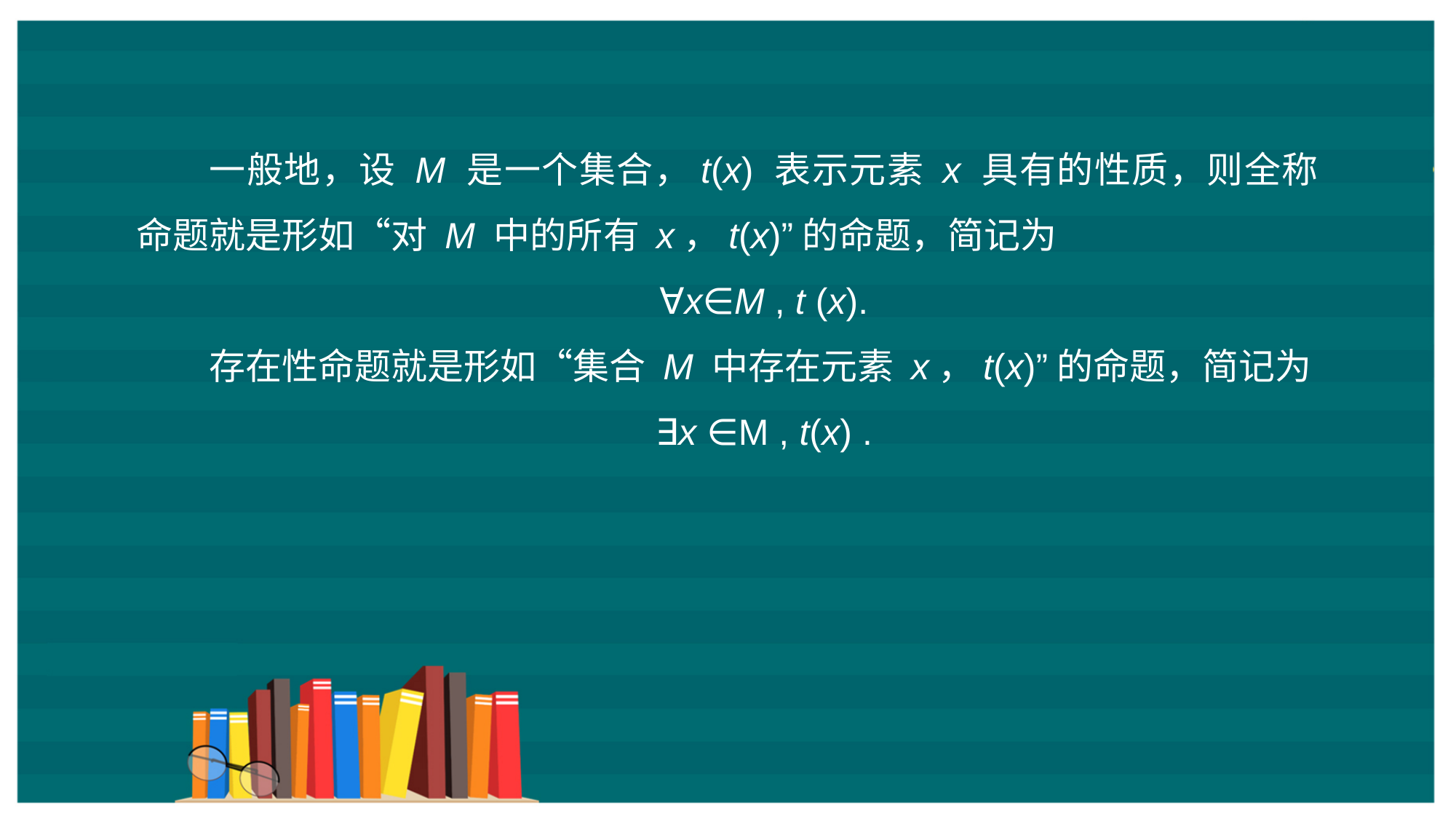

一般地，设 M 是一个集合，t(x) 表示元素 x 具有的性质，则全称命题就是形如“对 M 中的所有 x，t(x)”的命题，简记为
∀x∈M , t (x).
存在性命题就是形如“集合 M 中存在元素 x，t(x)”的命题，简记为
∃x ∈M , t(x) .